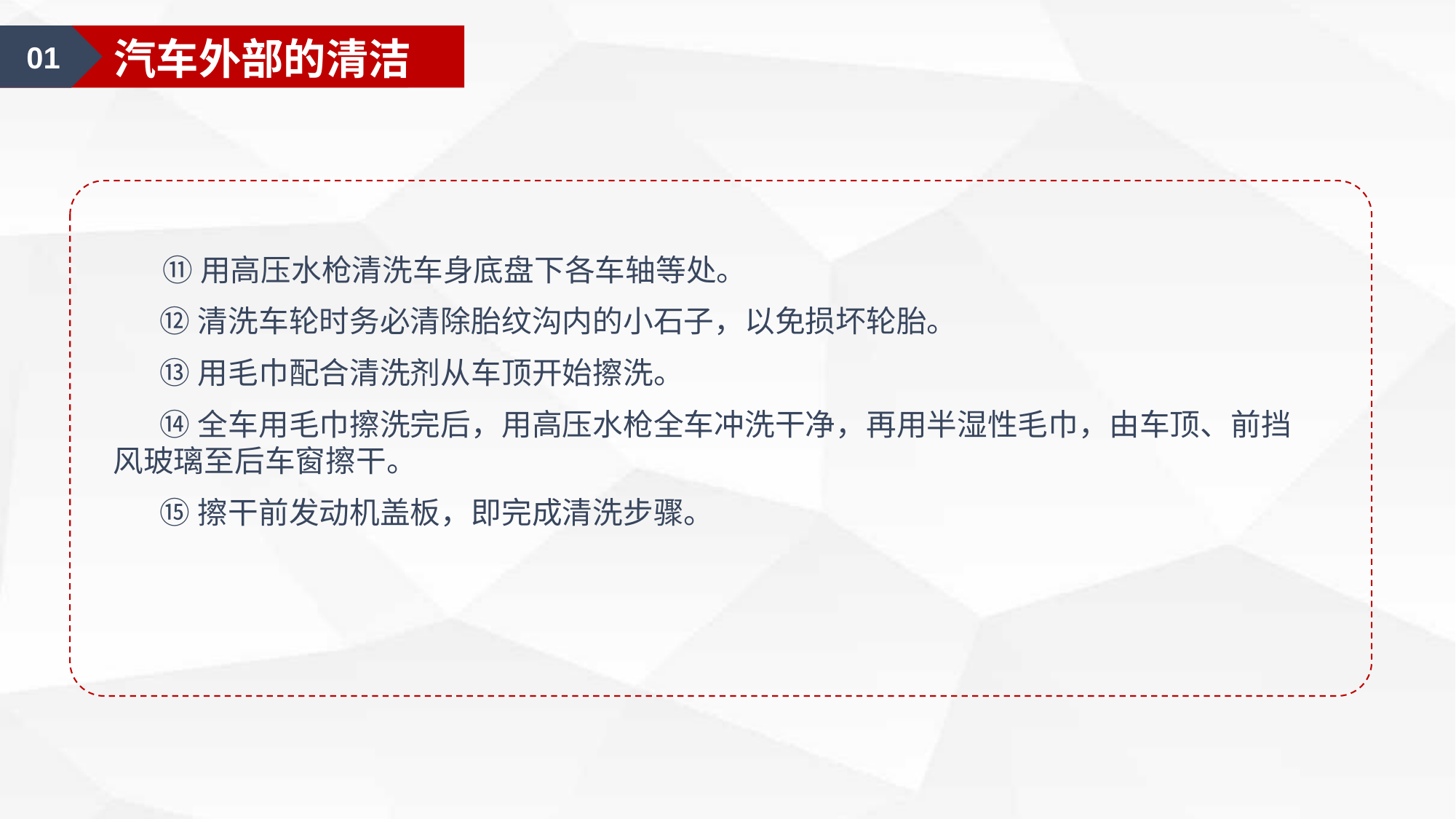

01
汽车美容认知

01
汽车外部的清洁

        ⑪用高压水枪清洗车身底盘下各车轴等处。
       ⑫清洗车轮时务必清除胎纹沟内的小石子，以免损坏轮胎。
       ⑬用毛巾配合清洗剂从车顶开始擦洗。
       ⑭全车用毛巾擦洗完后，用高压水枪全车冲洗干净，再用半湿性毛巾，由车顶、前挡风玻璃至后车窗擦干。
       ⑮擦干前发动机盖板，即完成清洗步骤。